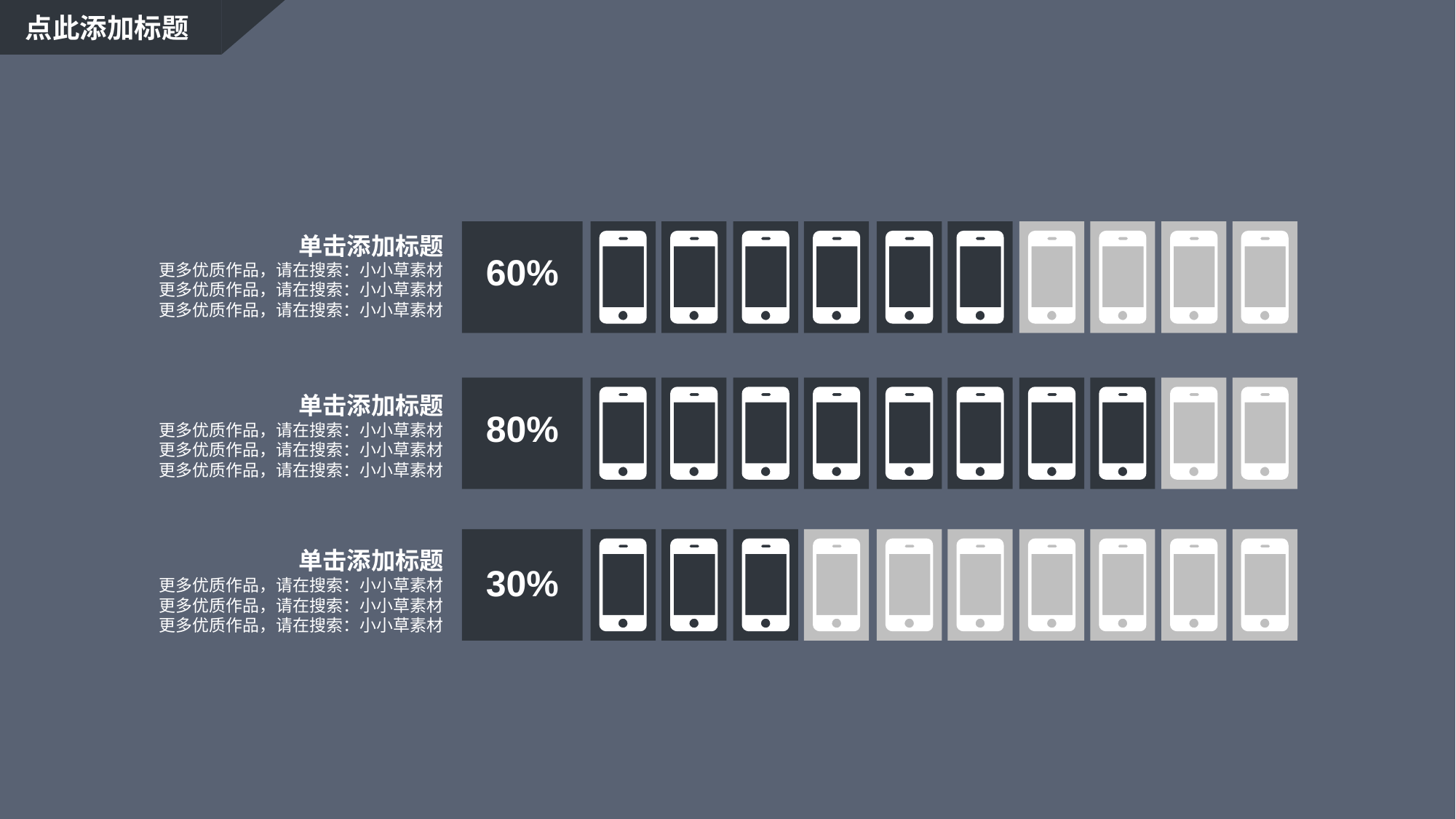

点此添加标题
单击添加标题
更多优质作品，请在搜索：小小草素材
更多优质作品，请在搜索：小小草素材
更多优质作品，请在搜索：小小草素材

60%
单击添加标题
更多优质作品，请在搜索：小小草素材
更多优质作品，请在搜索：小小草素材
更多优质作品，请在搜索：小小草素材

80%
单击添加标题
更多优质作品，请在搜索：小小草素材
更多优质作品，请在搜索：小小草素材
更多优质作品，请在搜索：小小草素材

30%